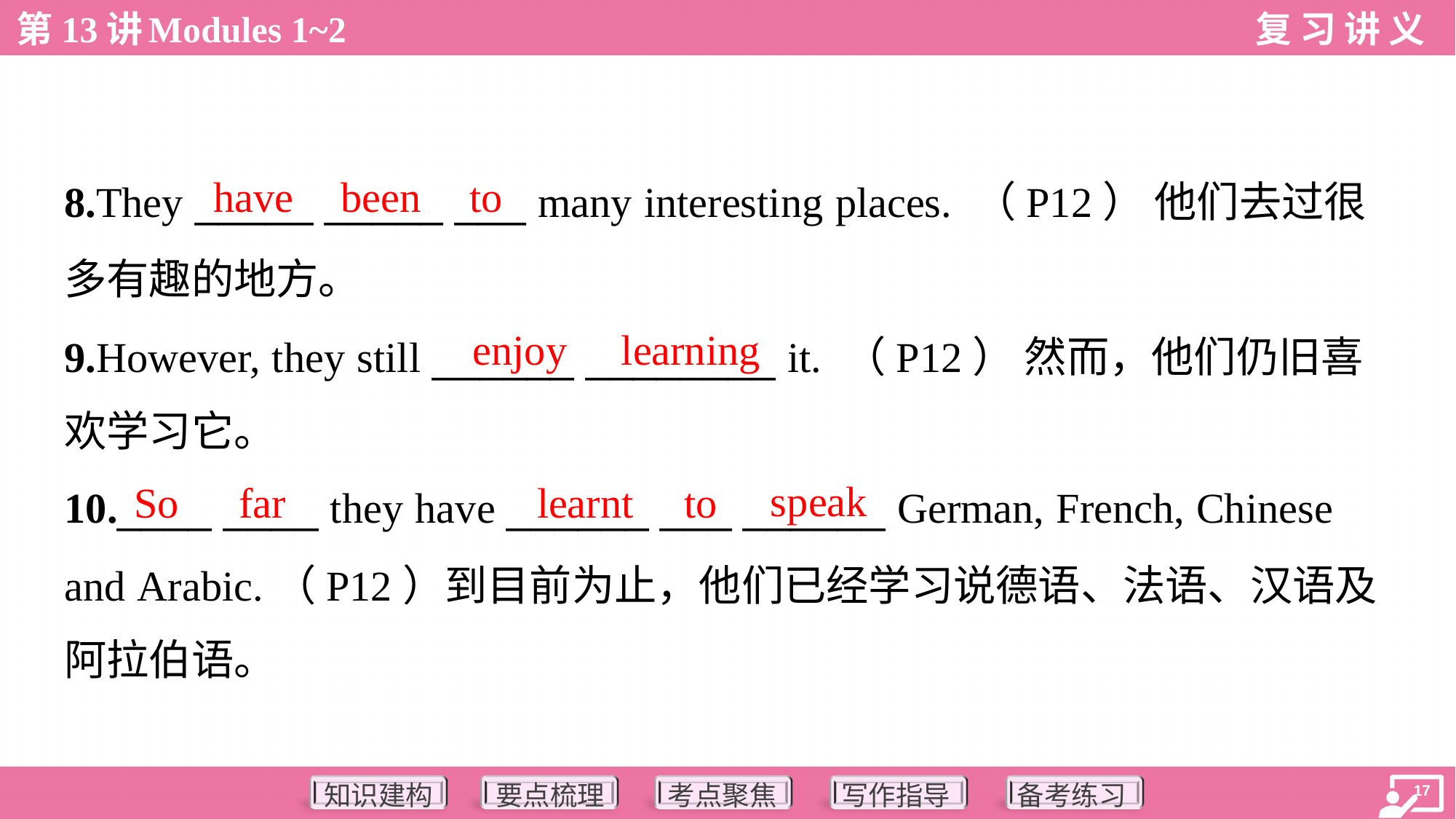

have
been
to
8.They _____ _____ ___ many interesting places. （P12） 他们去过很
多有趣的地方。
9.However, they still ______ ________ it. （P12） 然而，他们仍旧喜
欢学习它。
enjoy
learning
speak
So
far
learnt
to
10.____ ____ they have ______ ___ ______ German, French, Chinese
and Arabic.（P12）到目前为止，他们已经学习说德语、法语、汉语及
阿拉伯语。